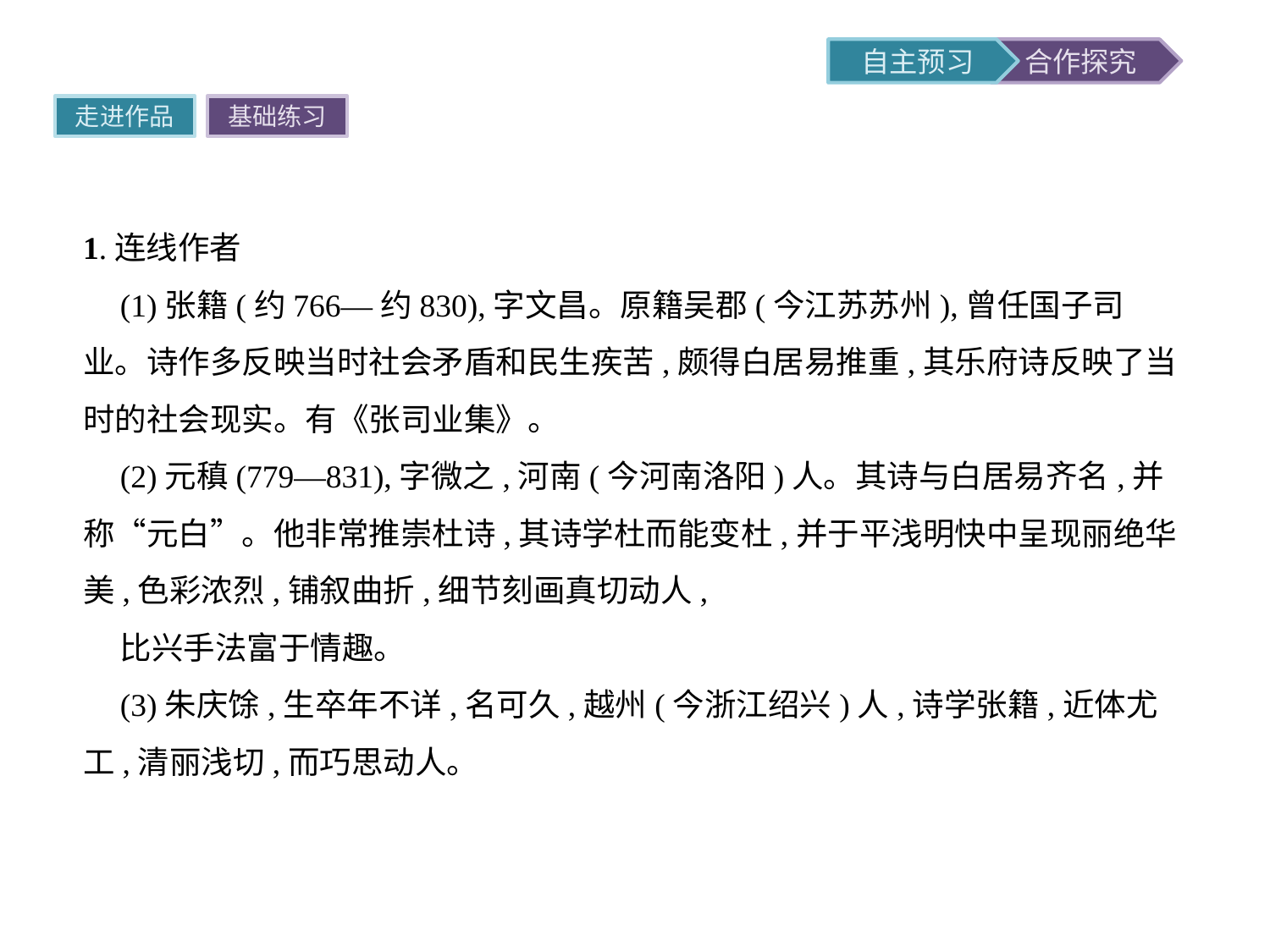

走进作品
基础练习
1.连线作者
(1)张籍(约766—约830),字文昌。原籍吴郡(今江苏苏州),曾任国子司业。诗作多反映当时社会矛盾和民生疾苦,颇得白居易推重,其乐府诗反映了当时的社会现实。有《张司业集》。
(2)元稹(779—831),字微之,河南(今河南洛阳)人。其诗与白居易齐名,并称“元白”。他非常推崇杜诗,其诗学杜而能变杜,并于平浅明快中呈现丽绝华美,色彩浓烈,铺叙曲折,细节刻画真切动人,
比兴手法富于情趣。
(3)朱庆馀,生卒年不详,名可久,越州(今浙江绍兴)人,诗学张籍,近体尤工,清丽浅切,而巧思动人。